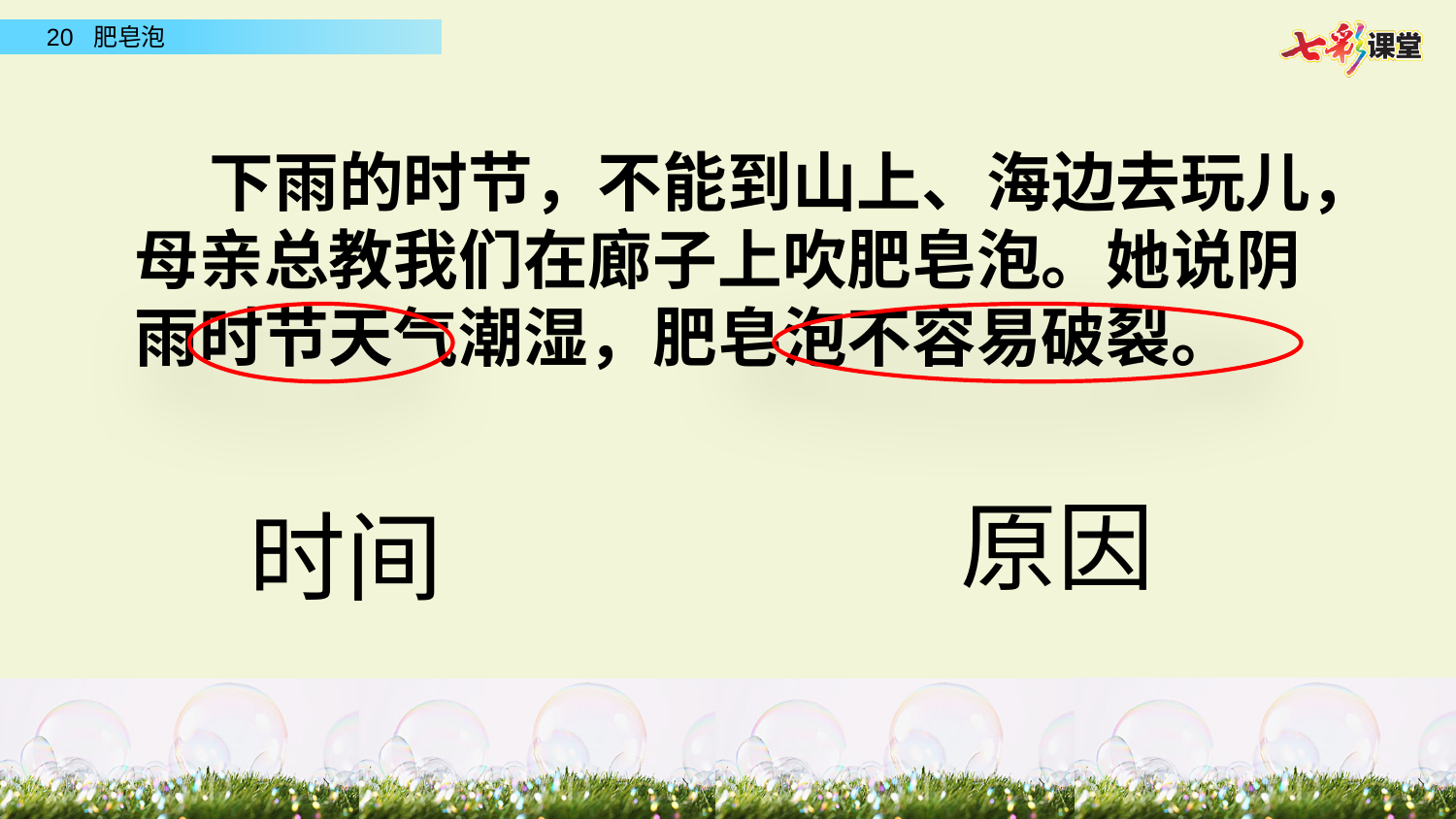

下雨的时节，不能到山上、海边去玩儿，母亲总教我们在廊子上吹肥皂泡。她说阴雨时节天气潮湿，肥皂泡不容易破裂。

原因
时间